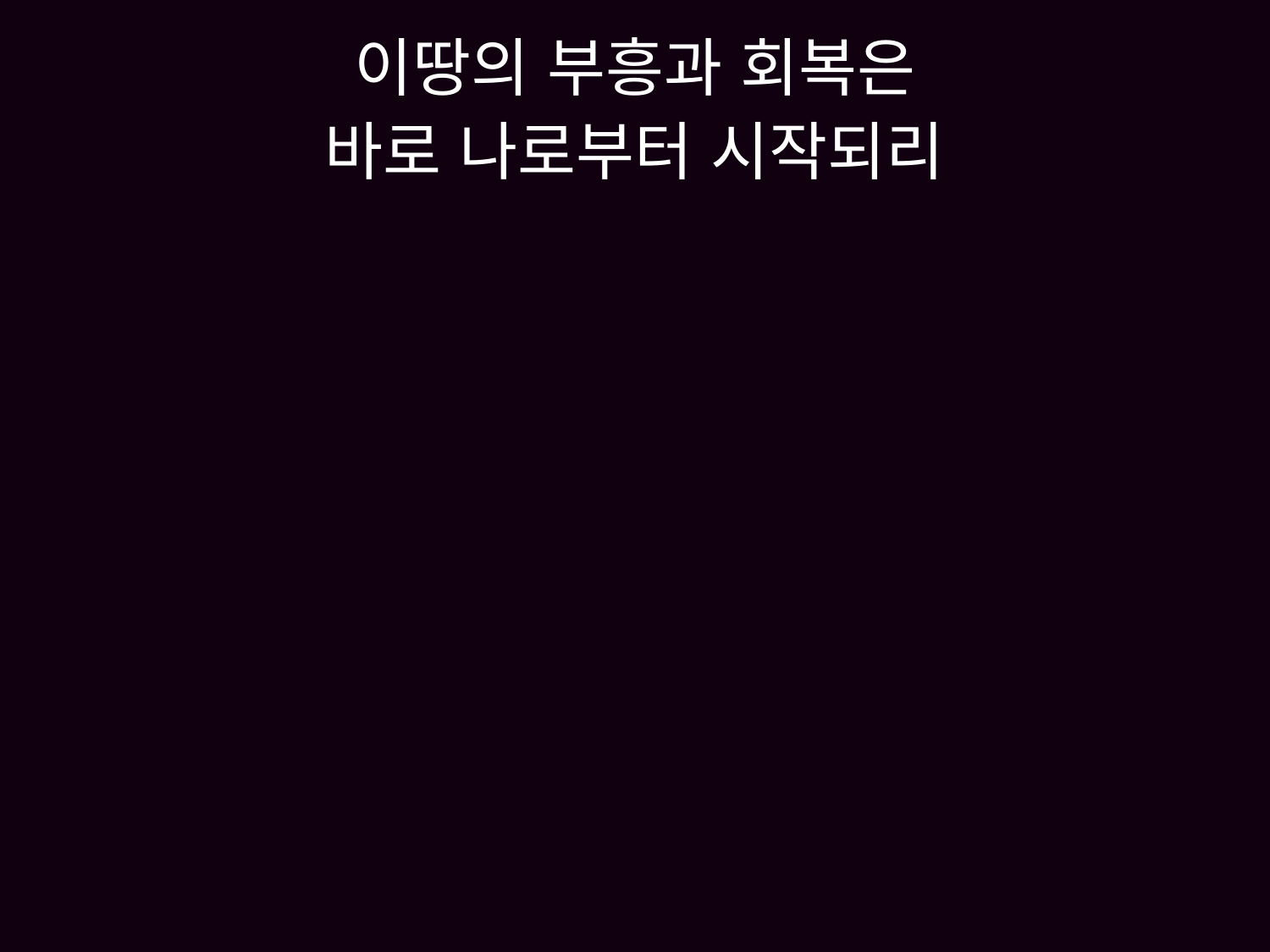

# 이땅의 부흥과 회복은 바로 나로부터 시작되리